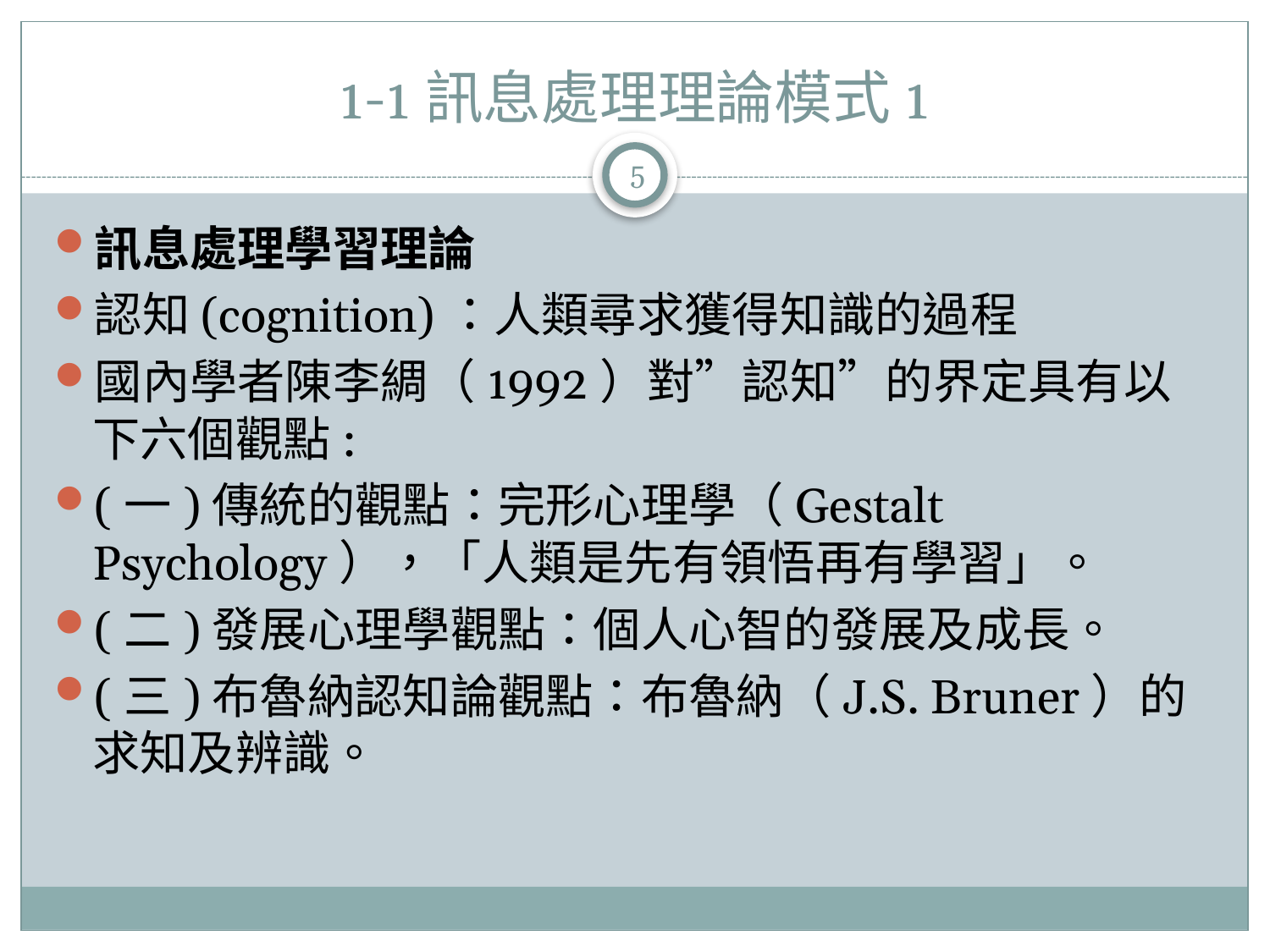

# 1-1訊息處理理論模式1
5
訊息處理學習理論
認知(cognition)：人類尋求獲得知識的過程
國內學者陳李綢（1992）對”認知”的界定具有以下六個觀點:
(一)傳統的觀點：完形心理學（Gestalt Psychology），「人類是先有領悟再有學習」。
(二)發展心理學觀點：個人心智的發展及成長。
(三)布魯納認知論觀點：布魯納（J.S. Bruner）的求知及辨識。